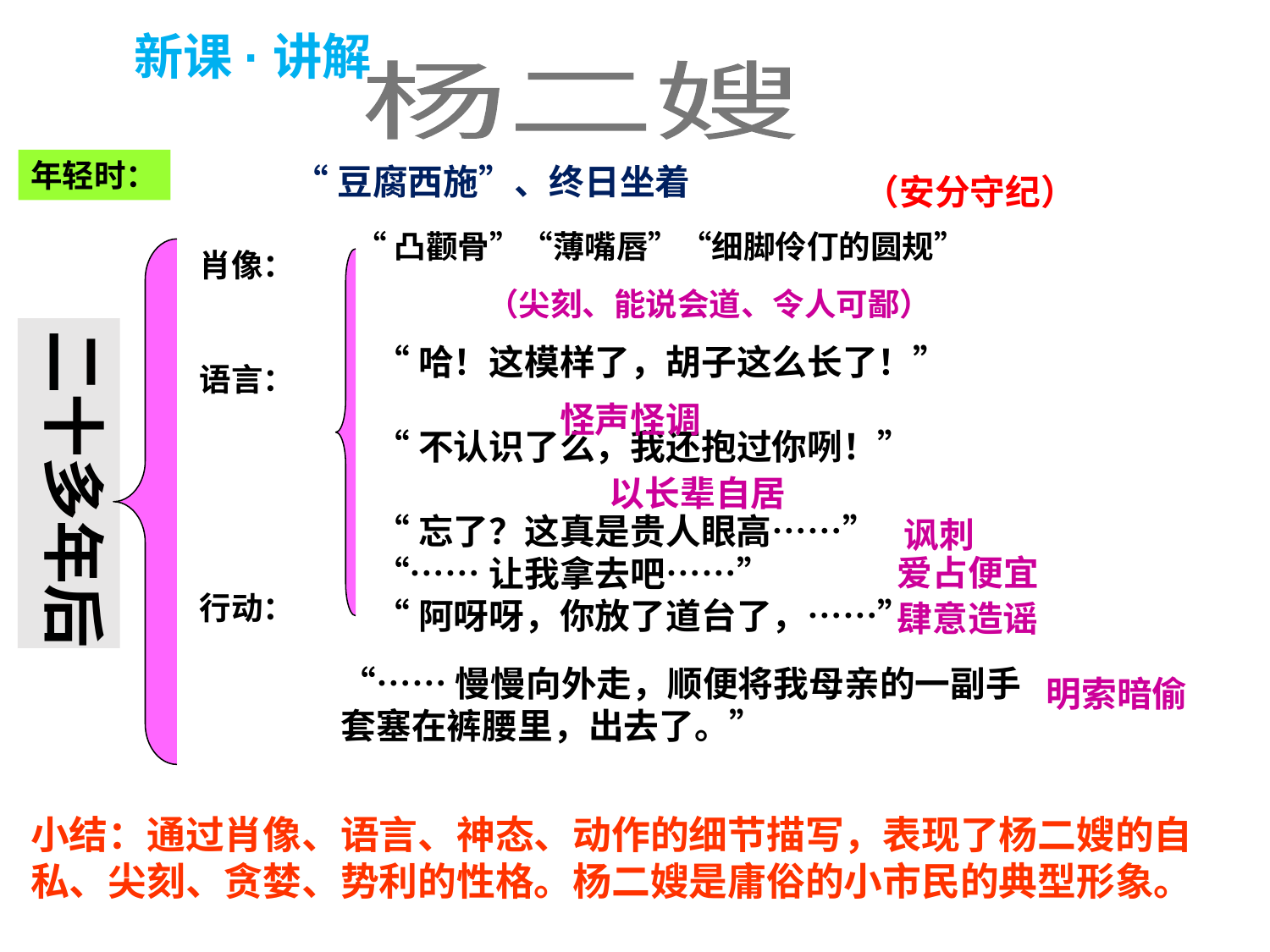

新课·讲解
杨二嫂
年轻时：
“豆腐西施”、终日坐着
（安分守纪）
“凸颧骨”“薄嘴唇”“细脚伶仃的圆规”

肖像：

语言：

行动：

（尖刻、能说会道、令人可鄙）
二十多年后
“哈！这模样了，胡子这么长了！”

“不认识了么，我还抱过你咧！”

“忘了？这真是贵人眼高……”
“……让我拿去吧……”
“阿呀呀，你放了道台了，……”
怪声怪调
以长辈自居
讽刺
爱占便宜
肆意造谣
“……慢慢向外走，顺便将我母亲的一副手
套塞在裤腰里，出去了。”
明索暗偷

小结：通过肖像、语言、神态、动作的细节描写，表现了杨二嫂的自私、尖刻、贪婪、势利的性格。杨二嫂是庸俗的小市民的典型形象。